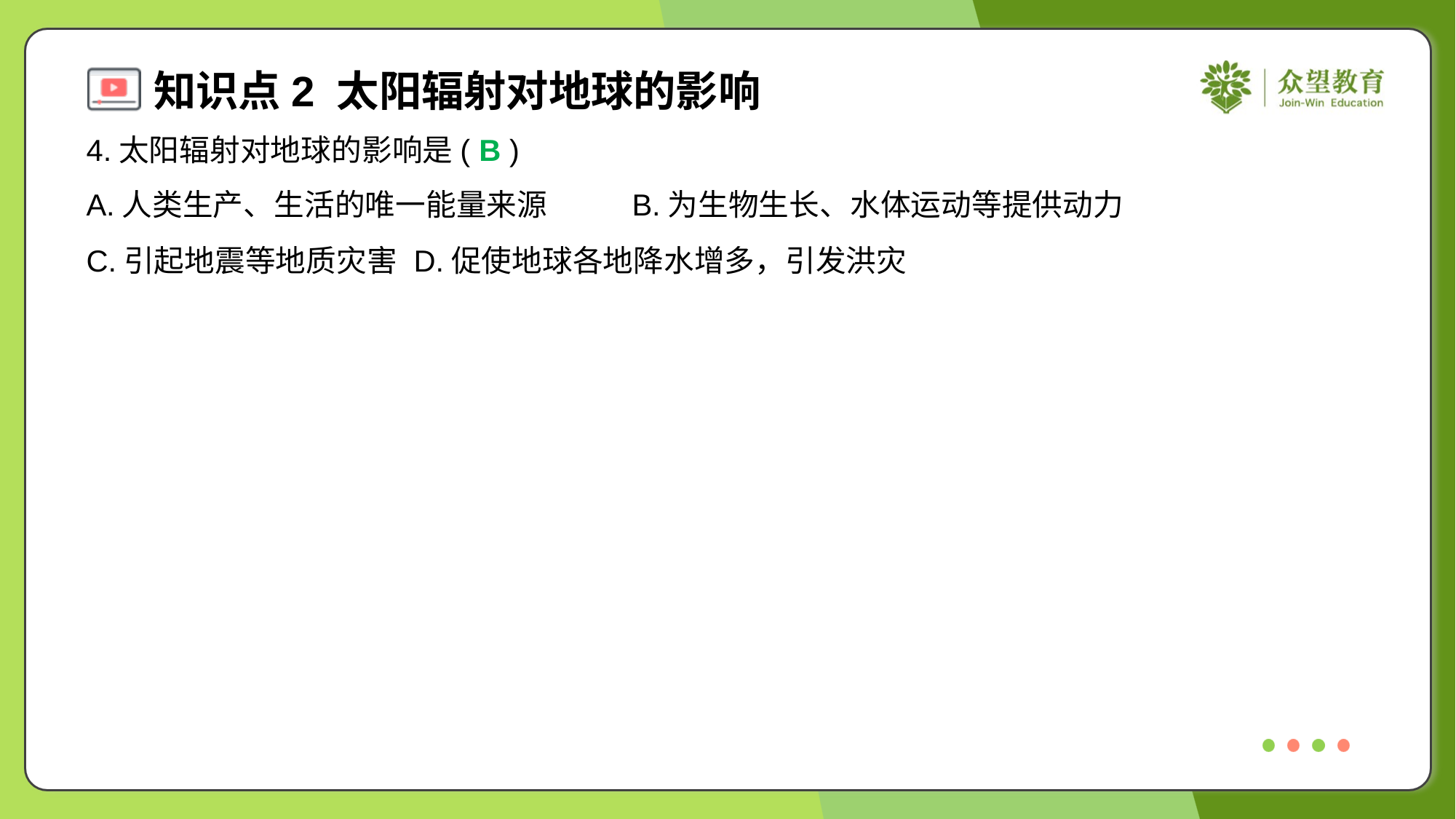

4.太阳辐射对地球的影响是(     )
B
A.人类生产、生活的唯一能量来源	B.为生物生长、水体运动等提供动力
C.引起地震等地质灾害	D.促使地球各地降水增多，引发洪灾